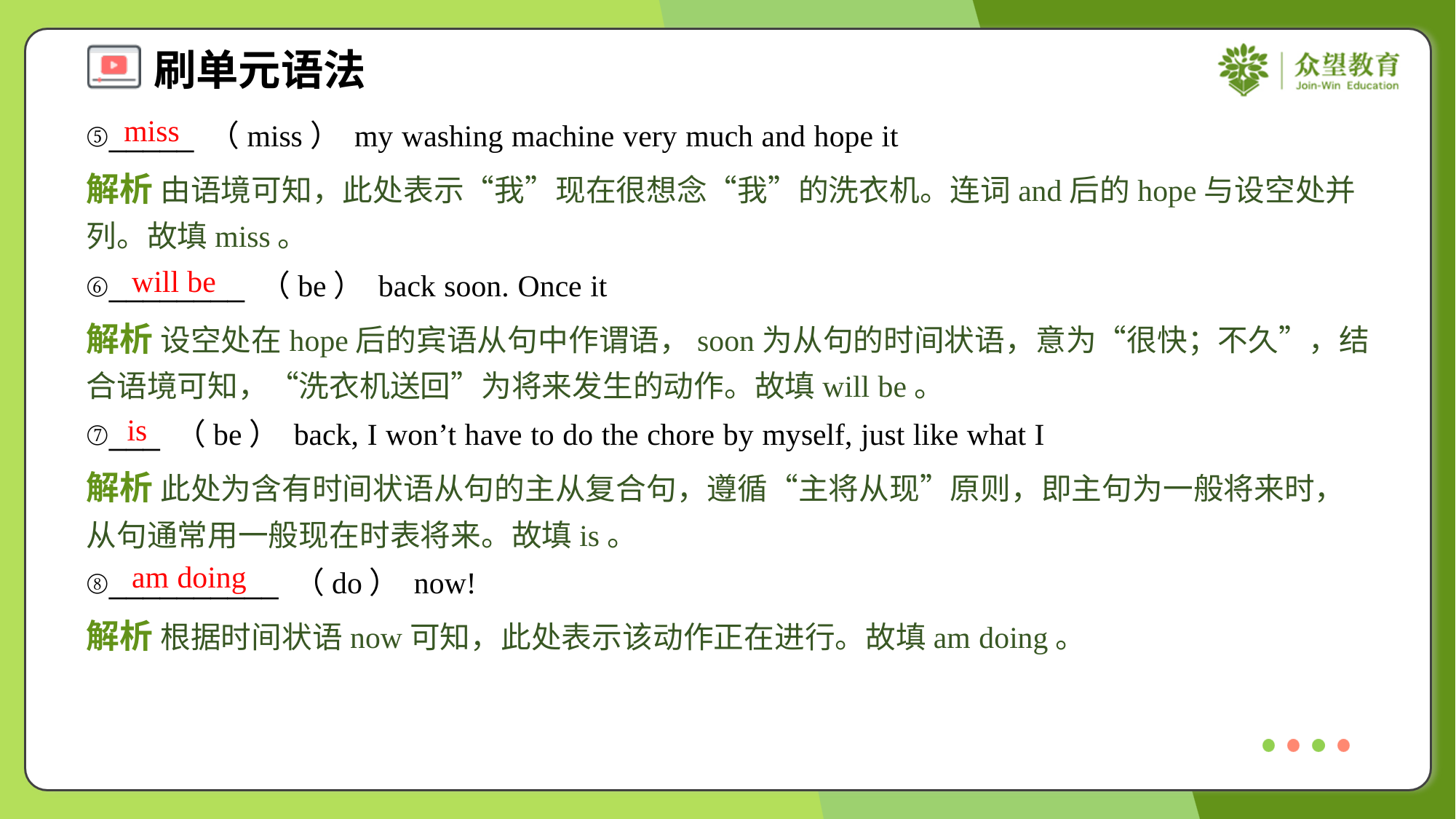

miss
⑤_____ （miss） my washing machine very much and hope it
解析 由语境可知，此处表示“我”现在很想念“我”的洗衣机。连词and后的hope与设空处并列。故填miss。
will be
⑥________ （be） back soon. Once it
解析 设空处在hope后的宾语从句中作谓语，soon为从句的时间状语，意为“很快；不久”，结合语境可知，“洗衣机送回”为将来发生的动作。故填will be。
is
⑦___ （be） back, I won’t have to do the chore by myself, just like what I
解析 此处为含有时间状语从句的主从复合句，遵循“主将从现”原则，即主句为一般将来时，从句通常用一般现在时表将来。故填is。
am doing
⑧__________ （do） now!
解析 根据时间状语now可知，此处表示该动作正在进行。故填am doing。